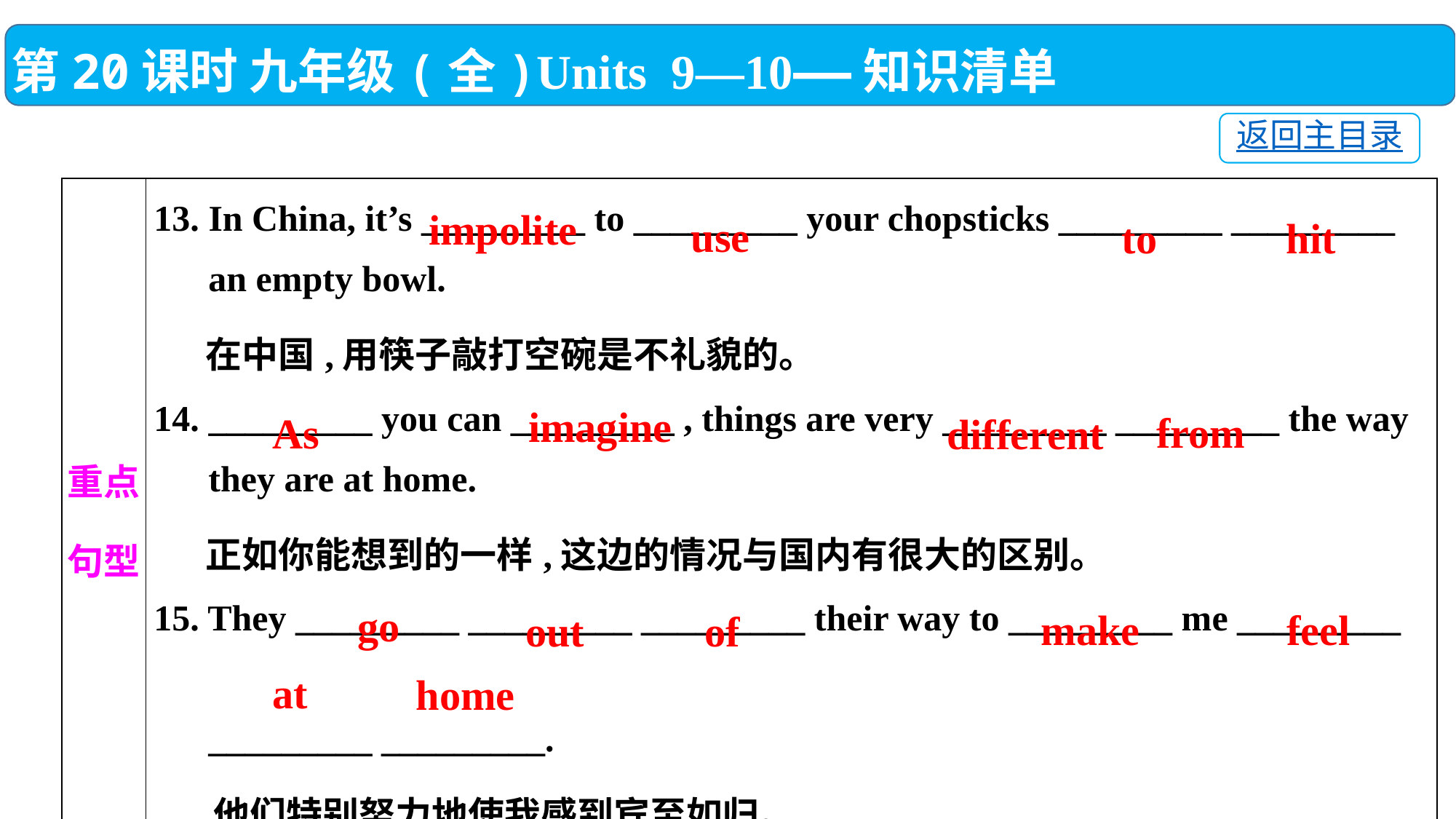

第20课时 九年级(全)Units  9—10——知识清单
返回主目录
| 重点 句型 | 13. In China, it’s \_\_\_\_\_\_\_\_\_ to \_\_\_\_\_\_\_\_\_ your chopsticks \_\_\_\_\_\_\_\_\_ \_\_\_\_\_\_\_\_\_ an empty bowl. 在中国,用筷子敲打空碗是不礼貌的。 14. \_\_\_\_\_\_\_\_\_ you can \_\_\_\_\_\_\_\_\_ , things are very \_\_\_\_\_\_\_\_\_ \_\_\_\_\_\_\_\_\_ the way they are at home. 正如你能想到的一样,这边的情况与国内有很大的区别。 15. They \_\_\_\_\_\_\_\_\_ \_\_\_\_\_\_\_\_\_ \_\_\_\_\_\_\_\_\_ their way to \_\_\_\_\_\_\_\_\_ me \_\_\_\_\_\_\_\_\_ \_\_\_\_\_\_\_\_\_ \_\_\_\_\_\_\_\_\_. 他们特别努力地使我感到宾至如归。 |
| --- | --- |
impolite
use
to
hit
imagine
from
As
different
go
make
feel
of
out
at
home